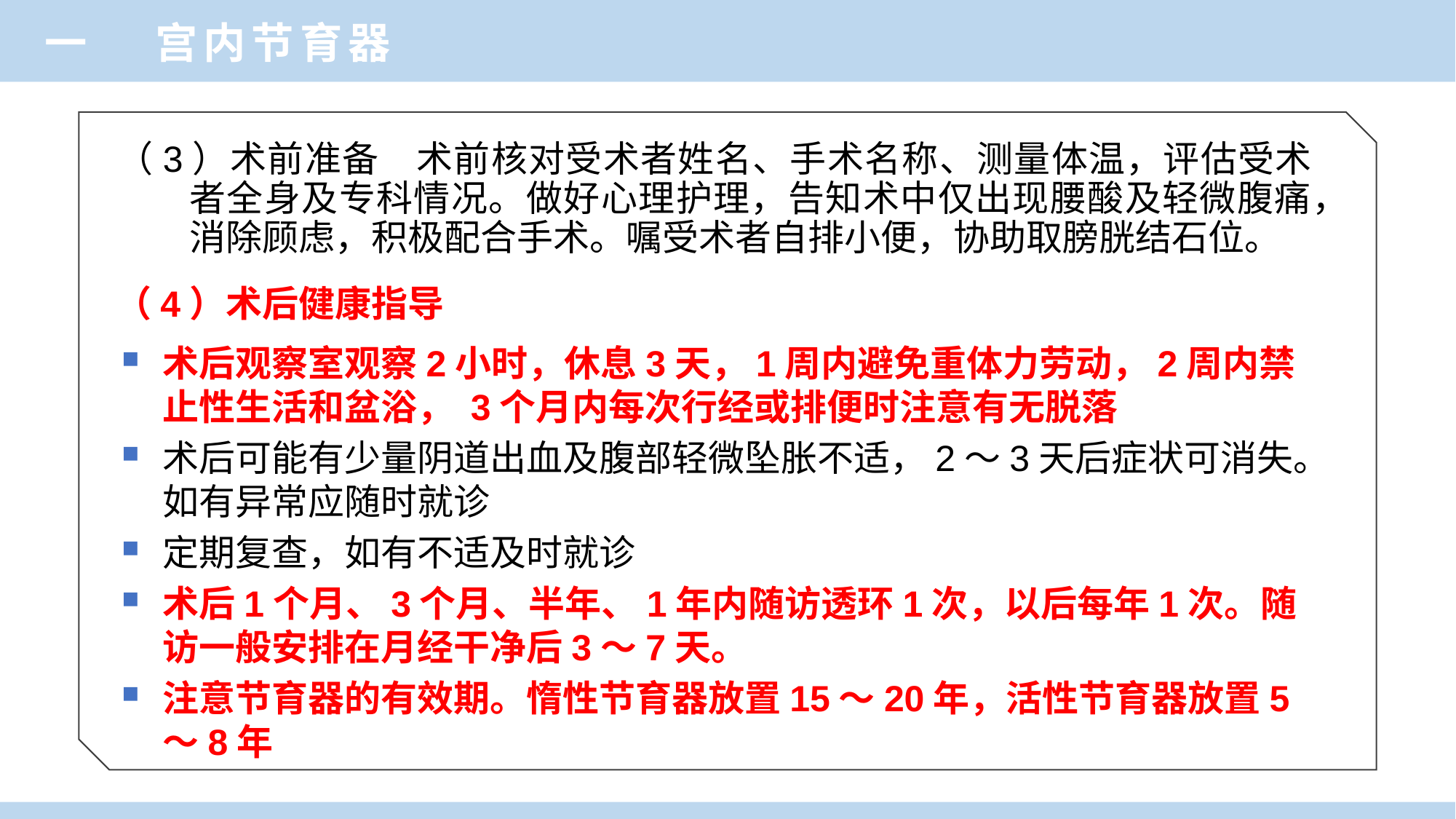

一    宫内节育器

（3）术前准备    术前核对受术者姓名、手术名称、测量体温，评估受术者全身及专科情况。做好心理护理，告知术中仅出现腰酸及轻微腹痛，消除顾虑，积极配合手术。嘱受术者自排小便，协助取膀胱结石位。
 （4）术后健康指导
术后观察室观察2小时，休息3天，1周内避免重体力劳动，2周内禁止性生活和盆浴， 3个月内每次行经或排便时注意有无脱落
术后可能有少量阴道出血及腹部轻微坠胀不适，2～3天后症状可消失。如有异常应随时就诊
定期复查，如有不适及时就诊
术后1个月、3个月、半年、1年内随访透环1次，以后每年1次。随访一般安排在月经干净后3～7天。
注意节育器的有效期。惰性节育器放置15～20年，活性节育器放置5～8年